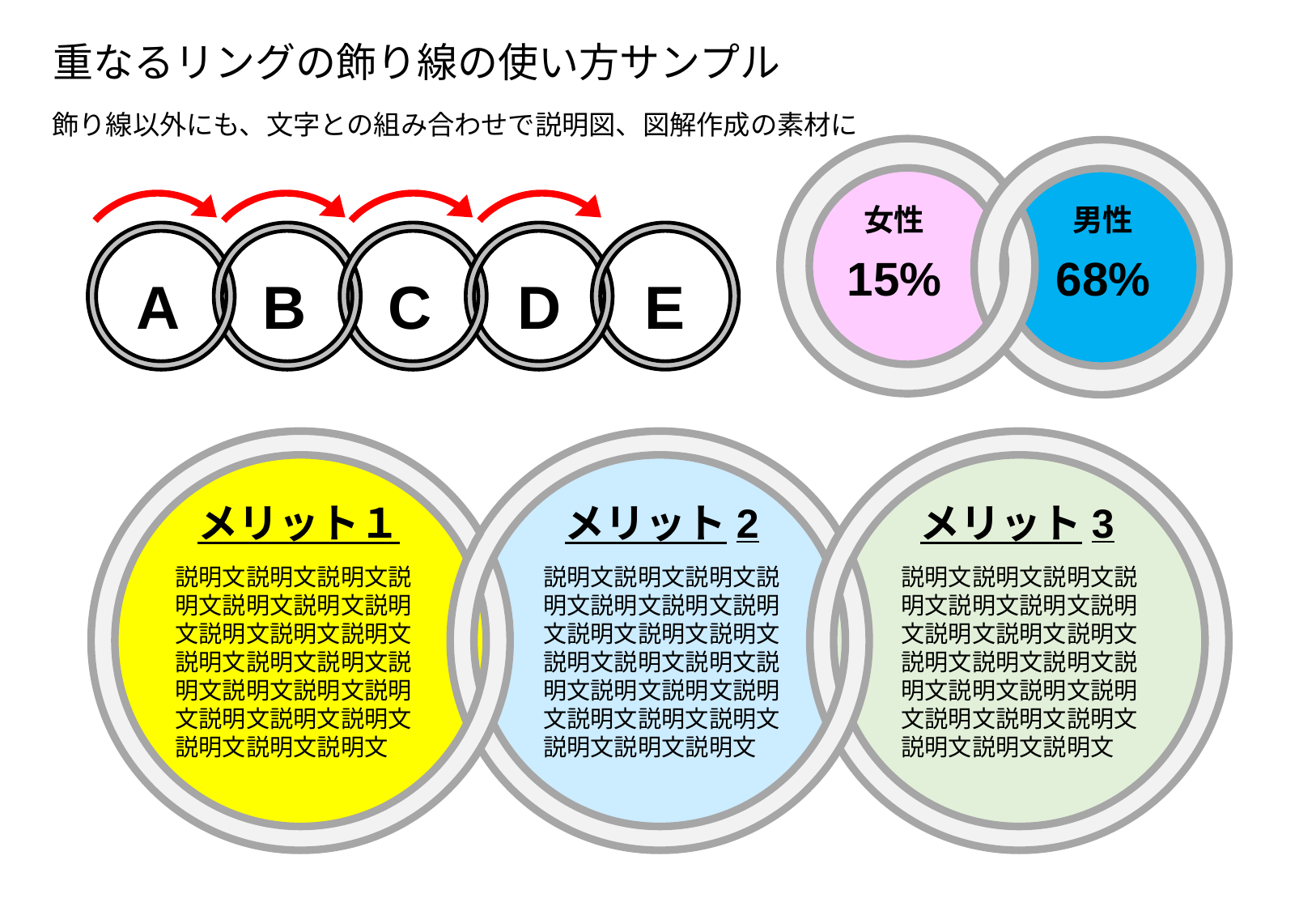

重なるリングの飾り線の使い方サンプル
飾り線以外にも、文字との組み合わせで説明図、図解作成の素材に

女性
男性

15%
68%
A
B
C
D
E

メリット１
メリット2
メリット3
説明文説明文説明文説明文説明文説明文説明文説明文説明文説明文説明文説明文説明文説明文説明文説明文説明文説明文説明文説明文説明文説明文説明文
説明文説明文説明文説明文説明文説明文説明文説明文説明文説明文説明文説明文説明文説明文説明文説明文説明文説明文説明文説明文説明文説明文説明文
説明文説明文説明文説明文説明文説明文説明文説明文説明文説明文説明文説明文説明文説明文説明文説明文説明文説明文説明文説明文説明文説明文説明文